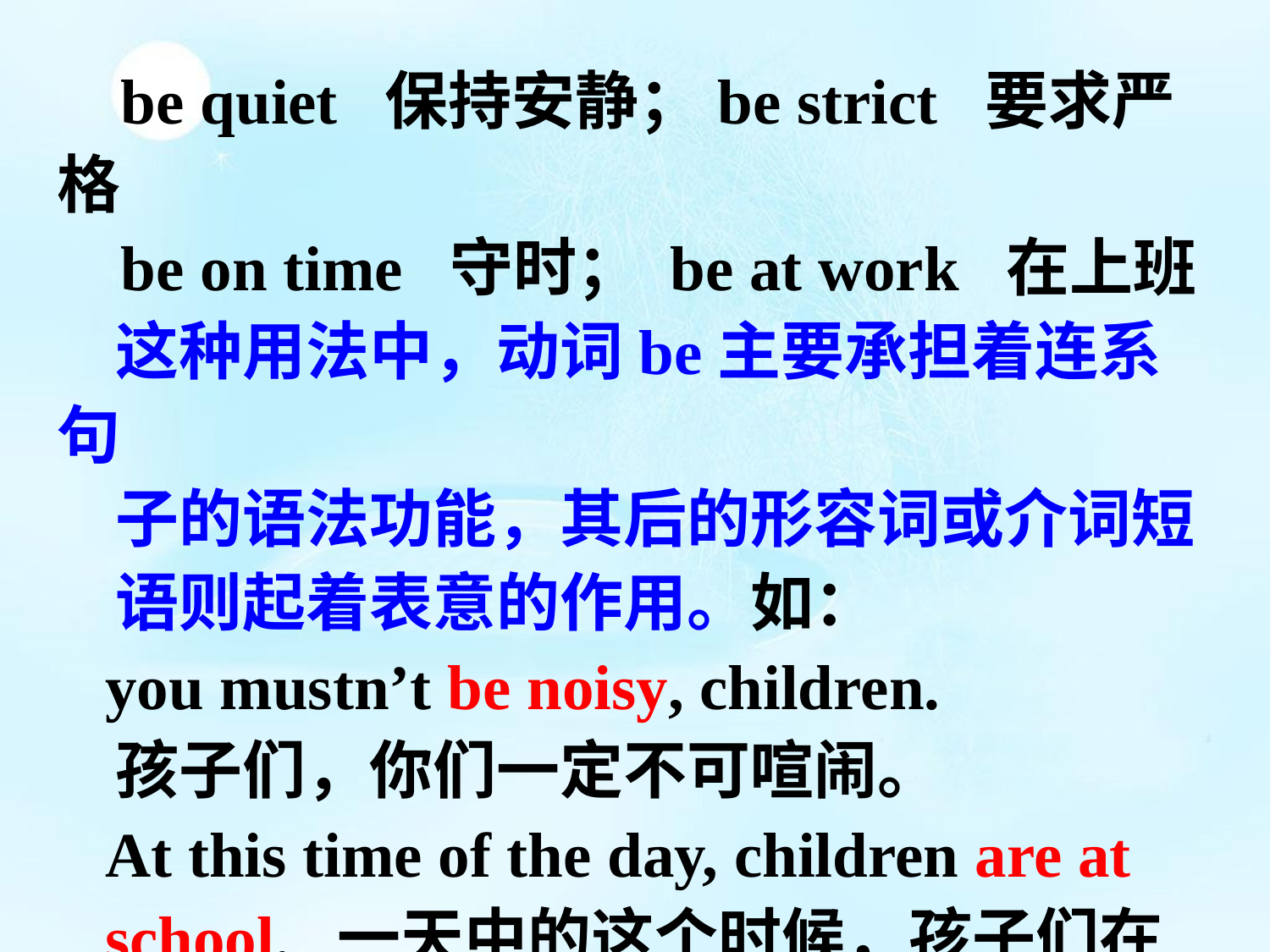

be quiet  保持安静；be strict  要求严格
    be on time  守时； be at work  在上班
   这种用法中，动词be主要承担着连系句
   子的语法功能，其后的形容词或介词短
   语则起着表意的作用。如：
   you mustn’t be noisy, children.
   孩子们，你们一定不可喧闹。
   At this time of the day, children are at
   school.  一天中的这个时候，孩子们在
   学校上课呢。